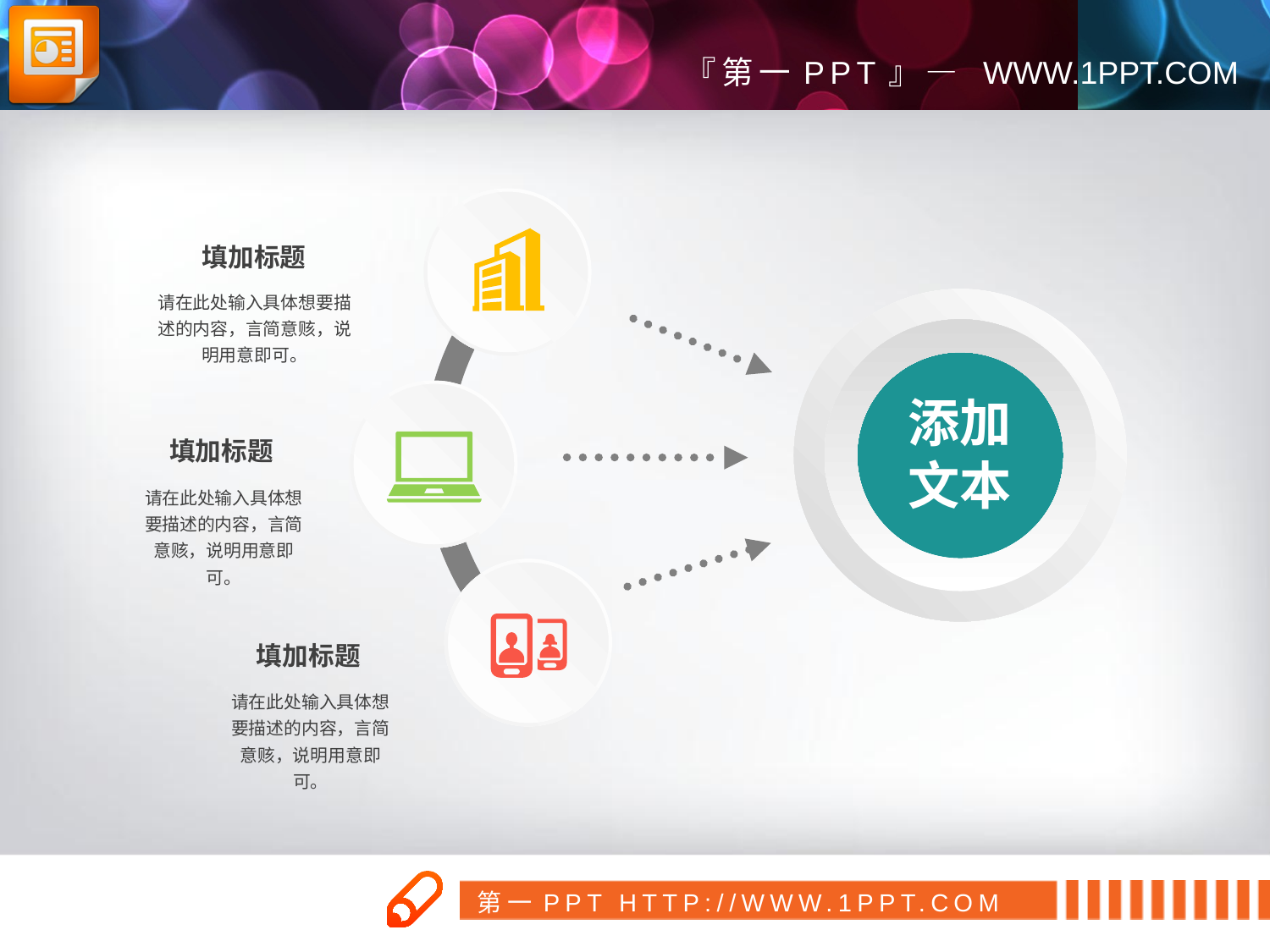

填加标题
请在此处输入具体想要描述的内容，言简意赅，说明用意即可。

添加
文本

填加标题

请在此处输入具体想要描述的内容，言简意赅，说明用意即可。

填加标题
请在此处输入具体想要描述的内容，言简意赅，说明用意即可。